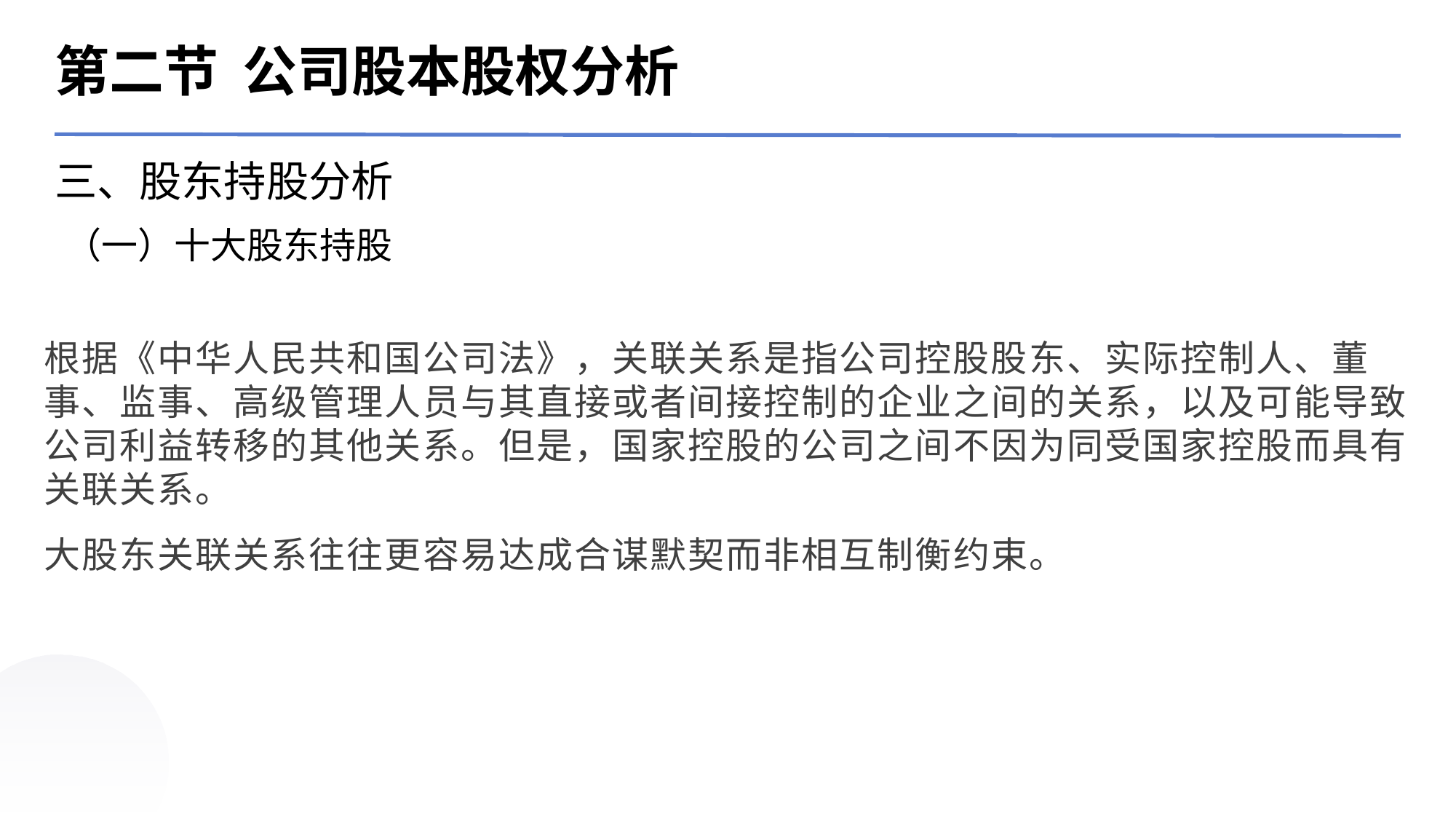

第二节  公司股本股权分析
三、股东持股分析

（一）十大股东持股
根据《中华人民共和国公司法》，关联关系是指公司控股股东、实际控制人、董事、监事、高级管理人员与其直接或者间接控制的企业之间的关系，以及可能导致公司利益转移的其他关系。但是，国家控股的公司之间不因为同受国家控股而具有关联关系。
大股东关联关系往往更容易达成合谋默契而非相互制衡约束。

35